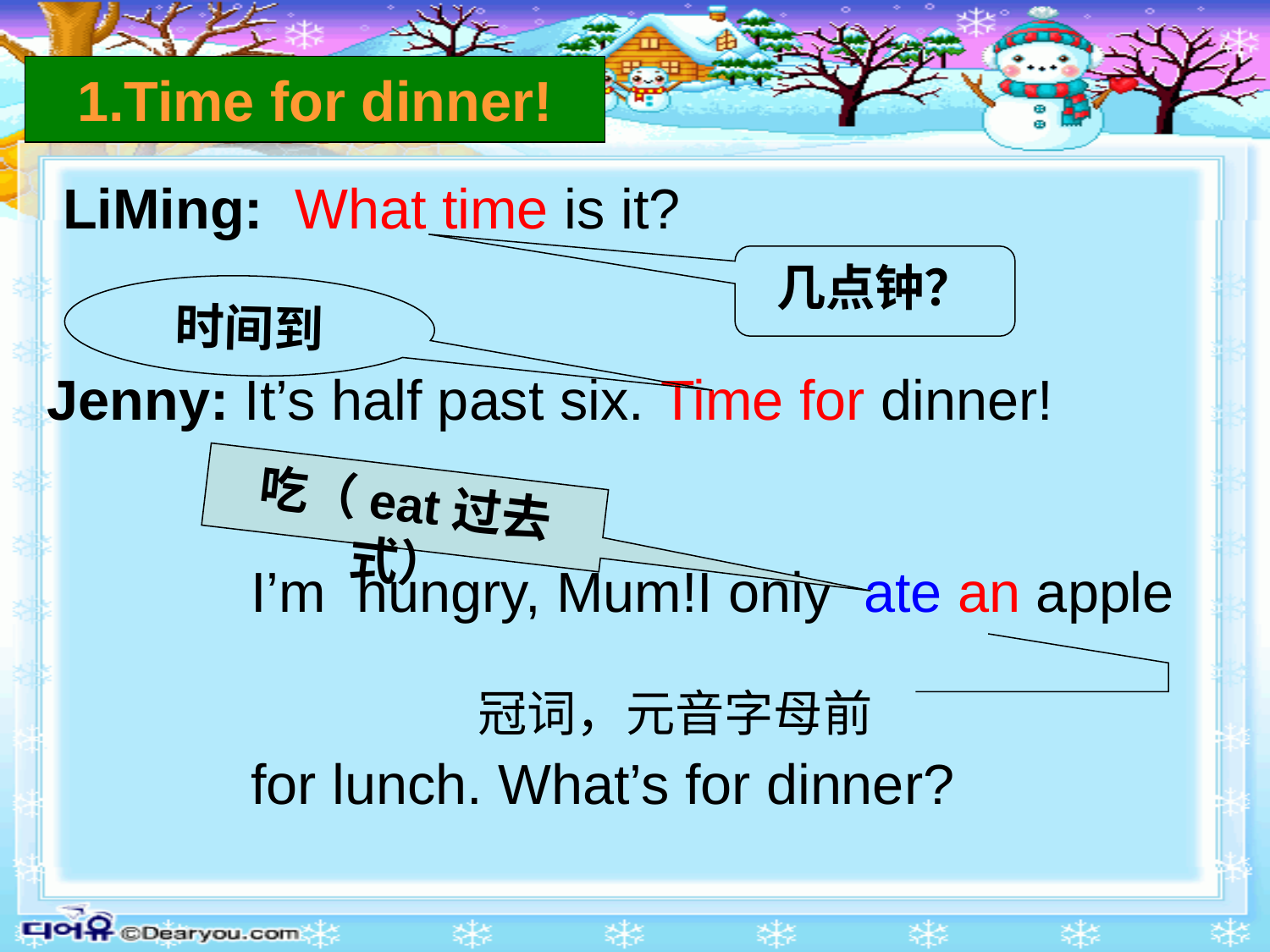

1.Time for dinner!
 LiMing:  What time is it?

Jenny: It’s half past six. Time for dinner!

             I’m  hungry, Mum!I only  ate an apple

             for lunch. What’s for dinner?

几点钟？
时间到
吃（eat过去式）
冠词，元音字母前